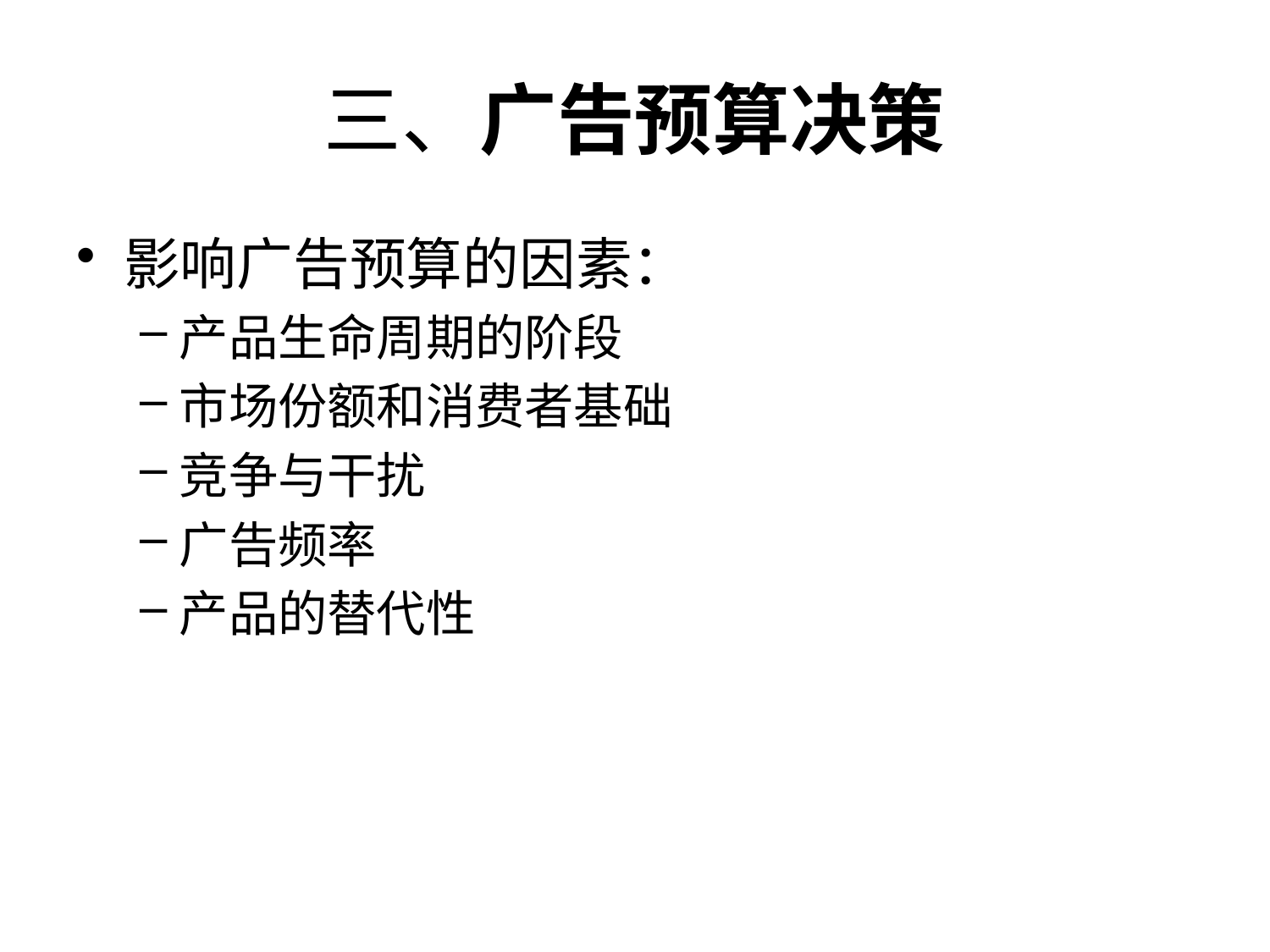

# 三、广告预算决策
影响广告预算的因素：
产品生命周期的阶段
市场份额和消费者基础
竞争与干扰
广告频率
产品的替代性